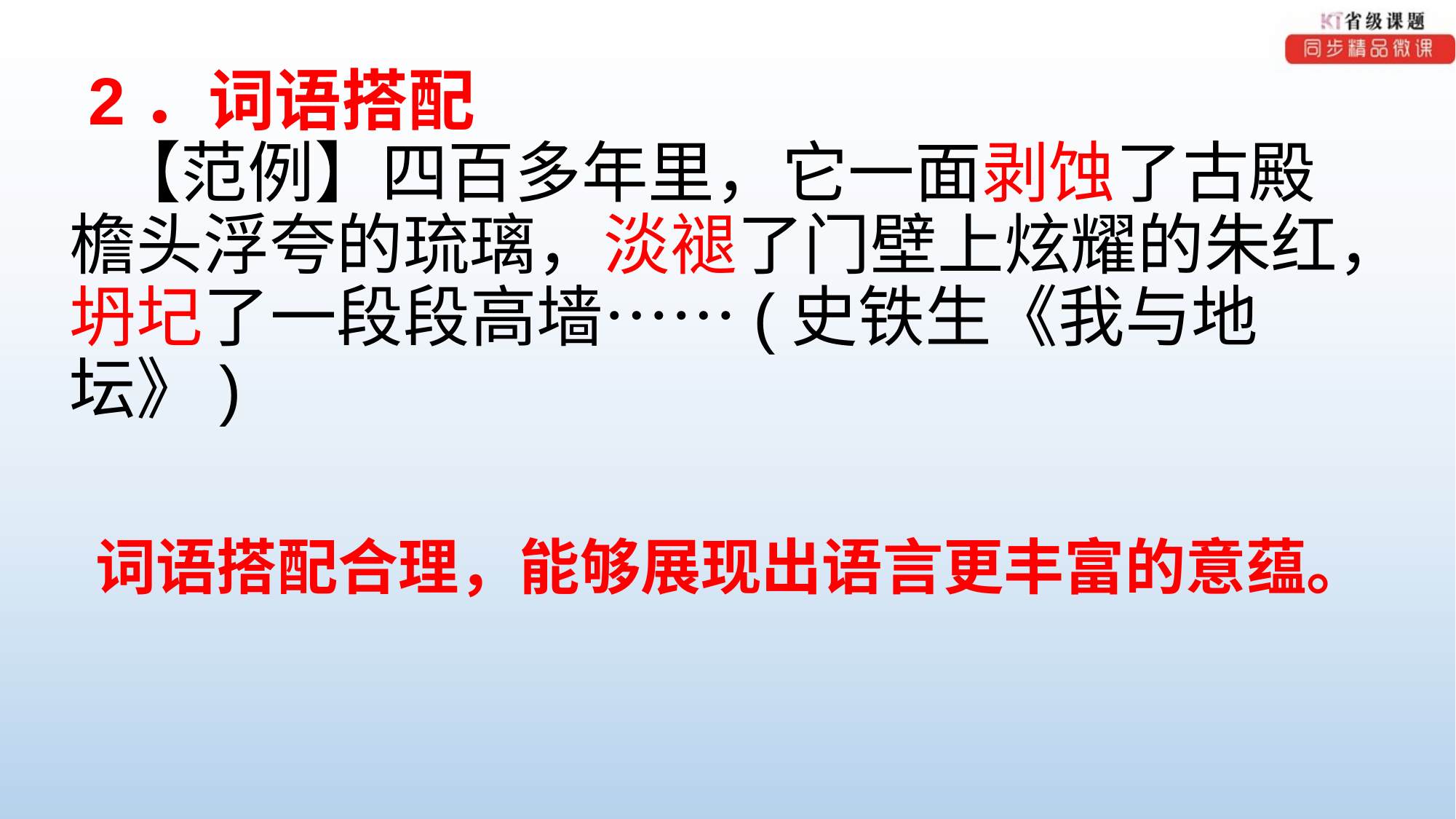

# 2．词语搭配 【范例】四百多年里，它一面剥蚀了古殿檐头浮夸的琉璃，淡褪了门壁上炫耀的朱红，坍圮了一段段高墙……(史铁生《我与地坛》)
词语搭配合理，能够展现出语言更丰富的意蕴。